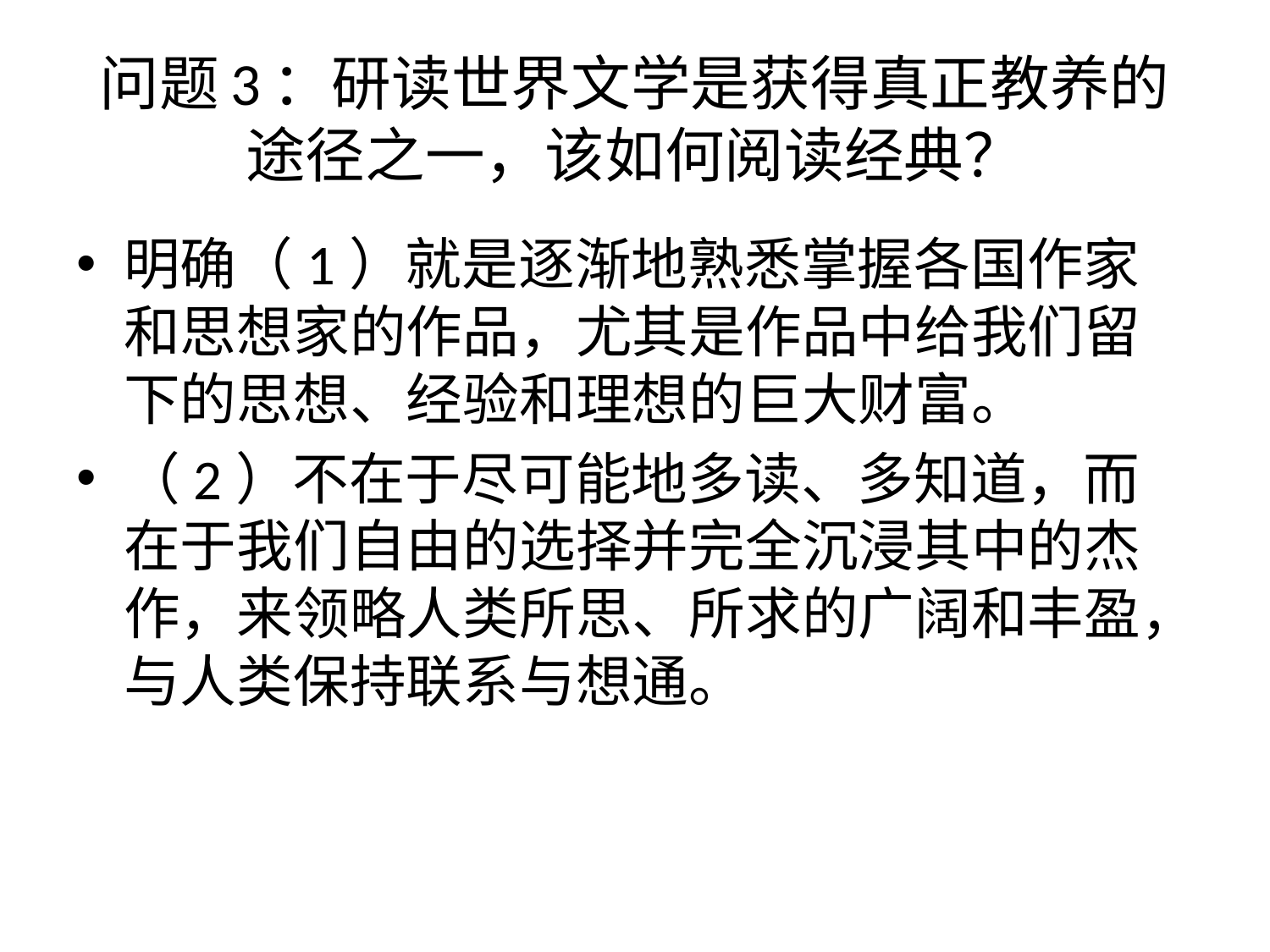

# 问题3：研读世界文学是获得真正教养的途径之一，该如何阅读经典？
明确（1）就是逐渐地熟悉掌握各国作家和思想家的作品，尤其是作品中给我们留下的思想、经验和理想的巨大财富。
（2）不在于尽可能地多读、多知道，而在于我们自由的选择并完全沉浸其中的杰作，来领略人类所思、所求的广阔和丰盈，与人类保持联系与想通。